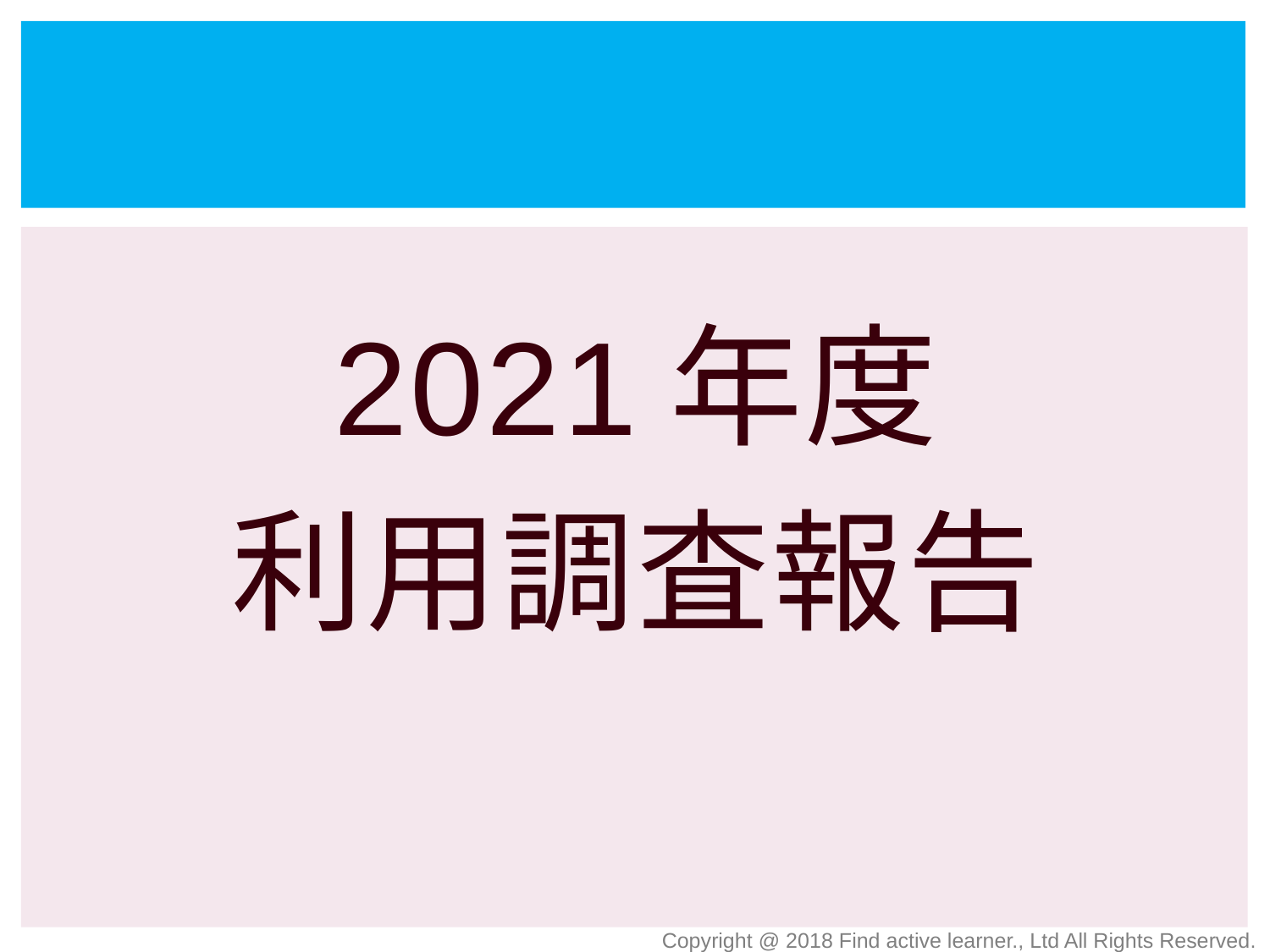

2021年度
利用調査報告
Copyright @ 2018 Find active learner., Ltd All Rights Reserved.